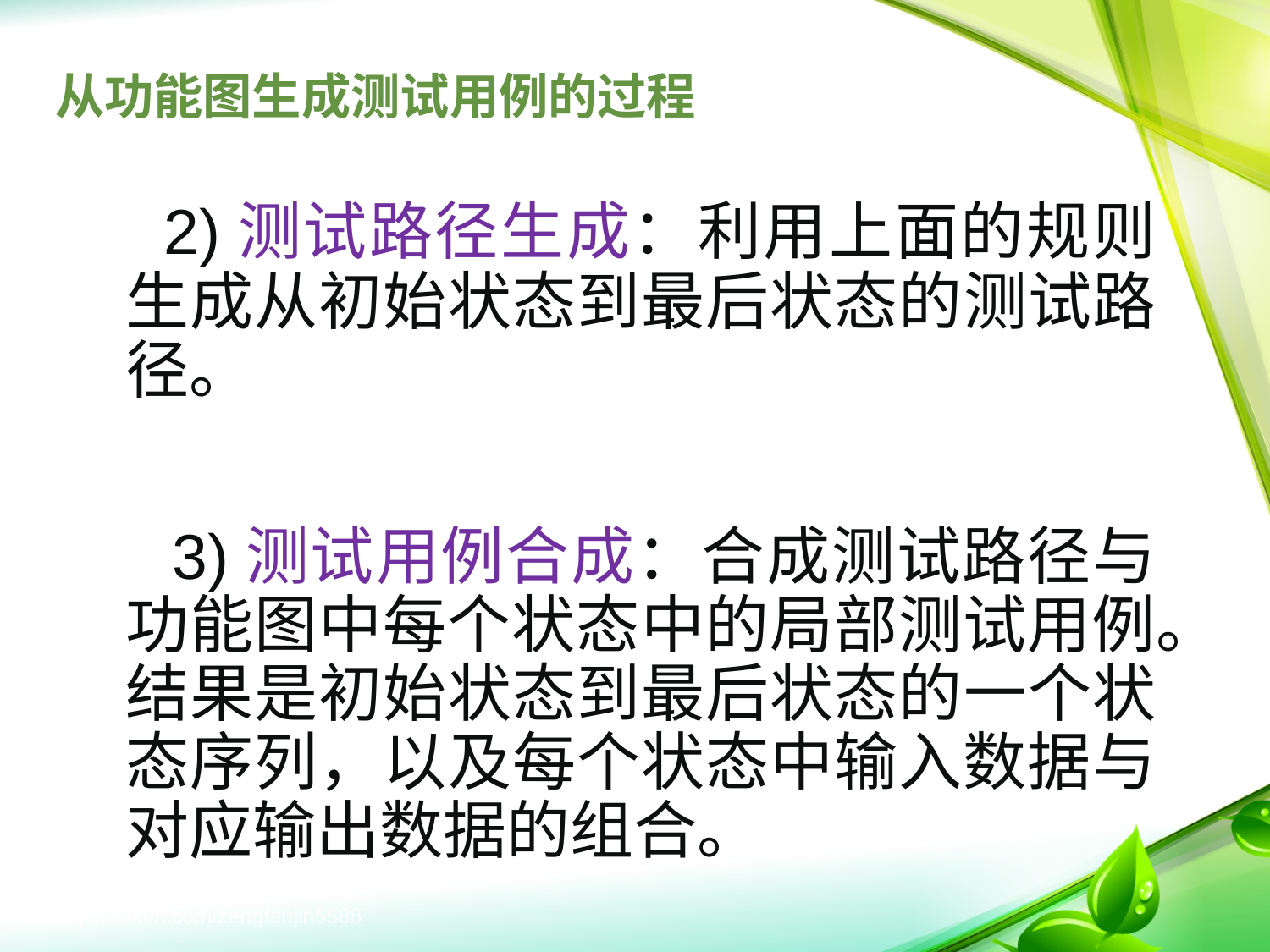

# 从功能图生成测试用例的过程
    2)测试路径生成：利用上面的规则生成从初始状态到最后状态的测试路径。

     3)测试用例合成：合成测试路径与功能图中每个状态中的局部测试用例。结果是初始状态到最后状态的一个状态序列，以及每个状态中输入数据与对应输出数据的组合。

http://hexun.com/zengfanjin5588